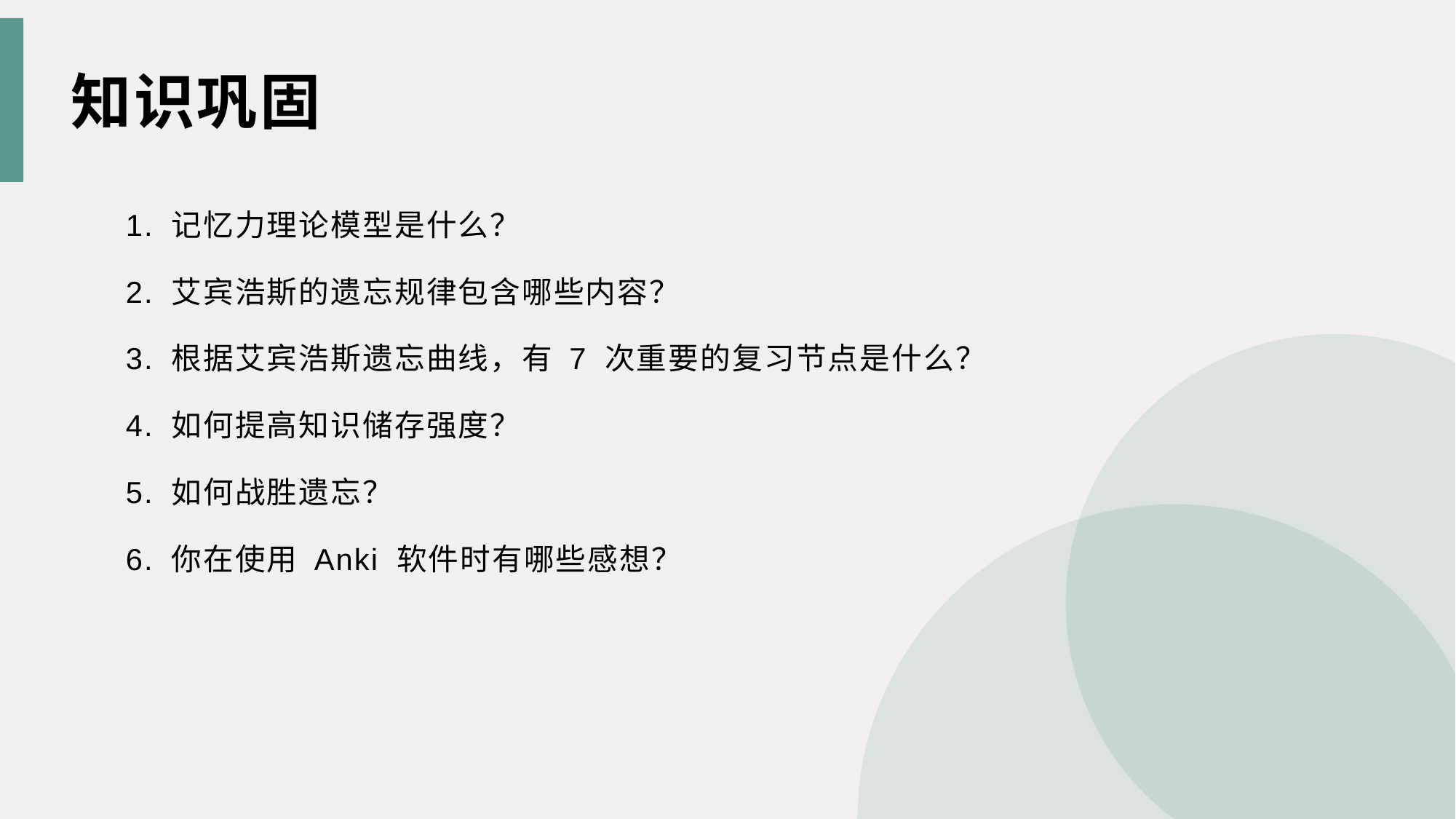

知识巩固
1. 记忆力理论模型是什么？
2. 艾宾浩斯的遗忘规律包含哪些内容？
3. 根据艾宾浩斯遗忘曲线，有 7 次重要的复习节点是什么？
4. 如何提高知识储存强度？
5. 如何战胜遗忘？
6. 你在使用 Anki 软件时有哪些感想？